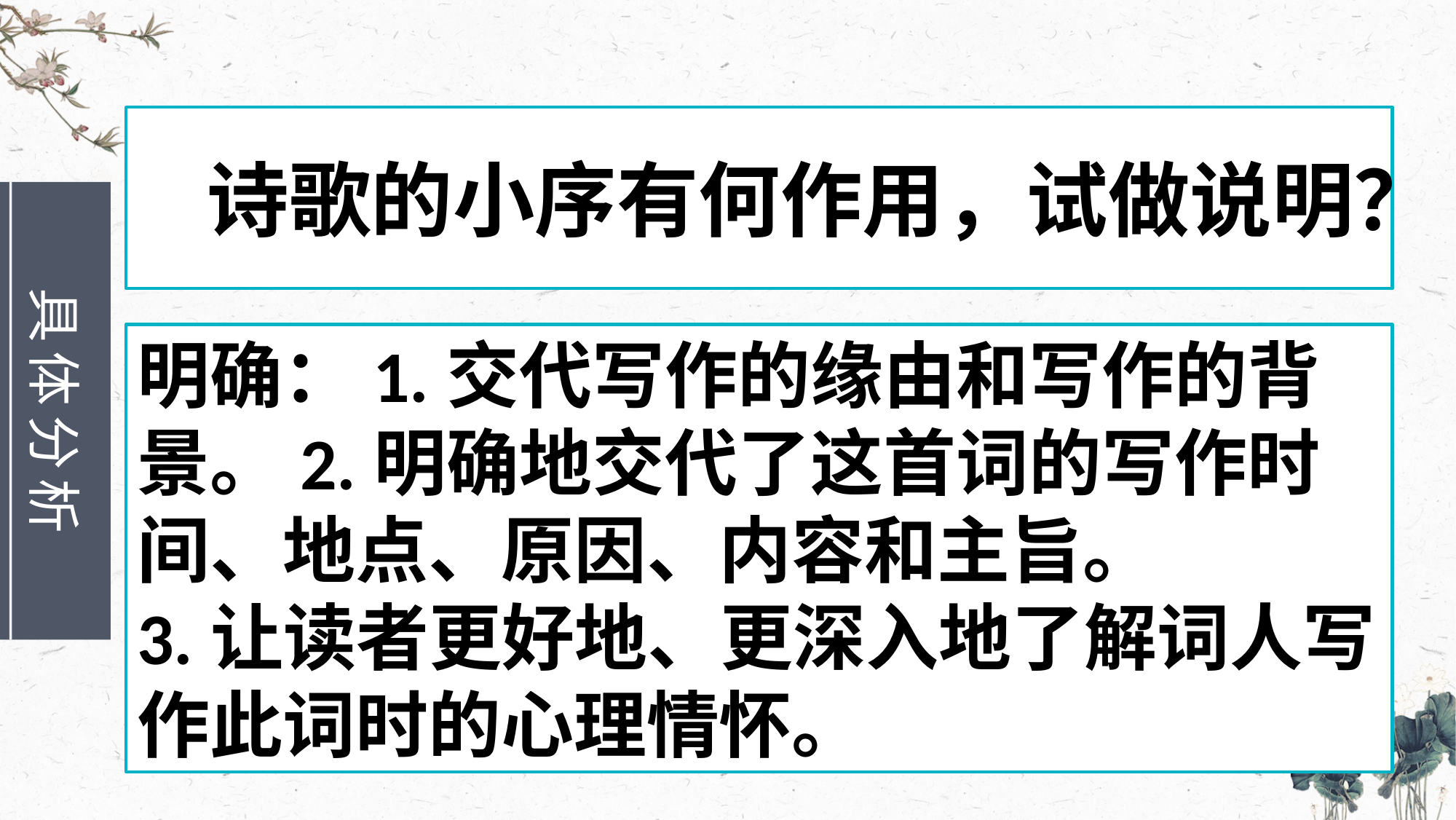

诗歌的小序有何作用，试做说明？

具体分析

明确：1.交代写作的缘由和写作的背景。2.明确地交代了这首词的写作时间、地点、原因、内容和主旨。
3.让读者更好地、更深入地了解词人写作此词时的心理情怀。